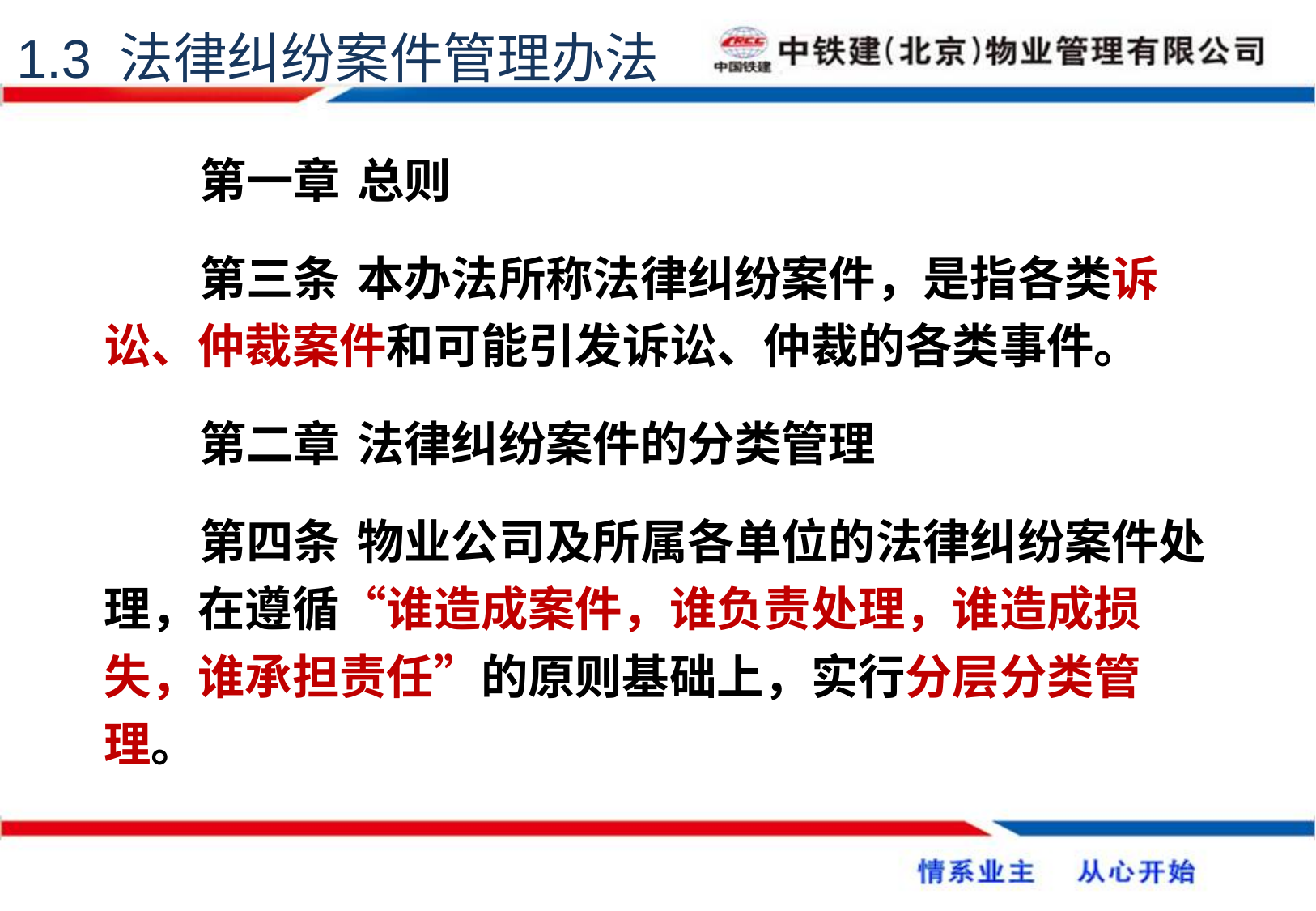

1.3 法律纠纷案件管理办法
第一章	 总则
第三条	 本办法所称法律纠纷案件，是指各类诉讼、仲裁案件和可能引发诉讼、仲裁的各类事件。
第二章	 法律纠纷案件的分类管理
第四条	 物业公司及所属各单位的法律纠纷案件处理，在遵循“谁造成案件，谁负责处理，谁造成损失，谁承担责任”的原则基础上，实行分层分类管理。
37